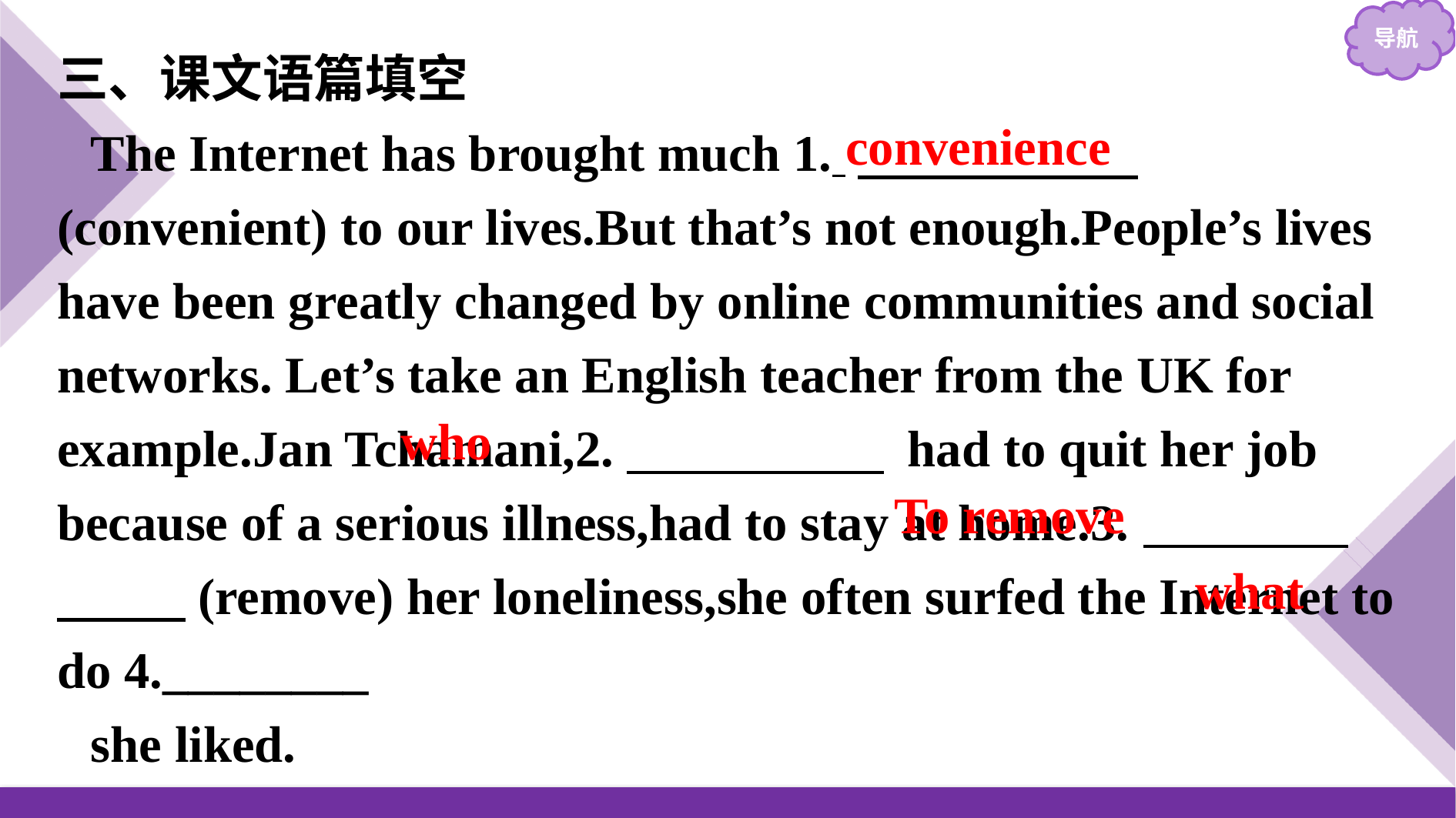

三、课文语篇填空
The Internet has brought much 1. 　　  　　　(convenient) to our lives.But that’s not enough.People’s lives have been greatly changed by online communities and social networks. Let’s take an English teacher from the UK for example.Jan Tchamani,2.　　　　　 had to quit her job because of a serious illness,had to stay at home.3.　　　　　　 (remove) her loneliness,she often surfed the Internet to do 4.________
she liked.
convenience
who
To remove
what